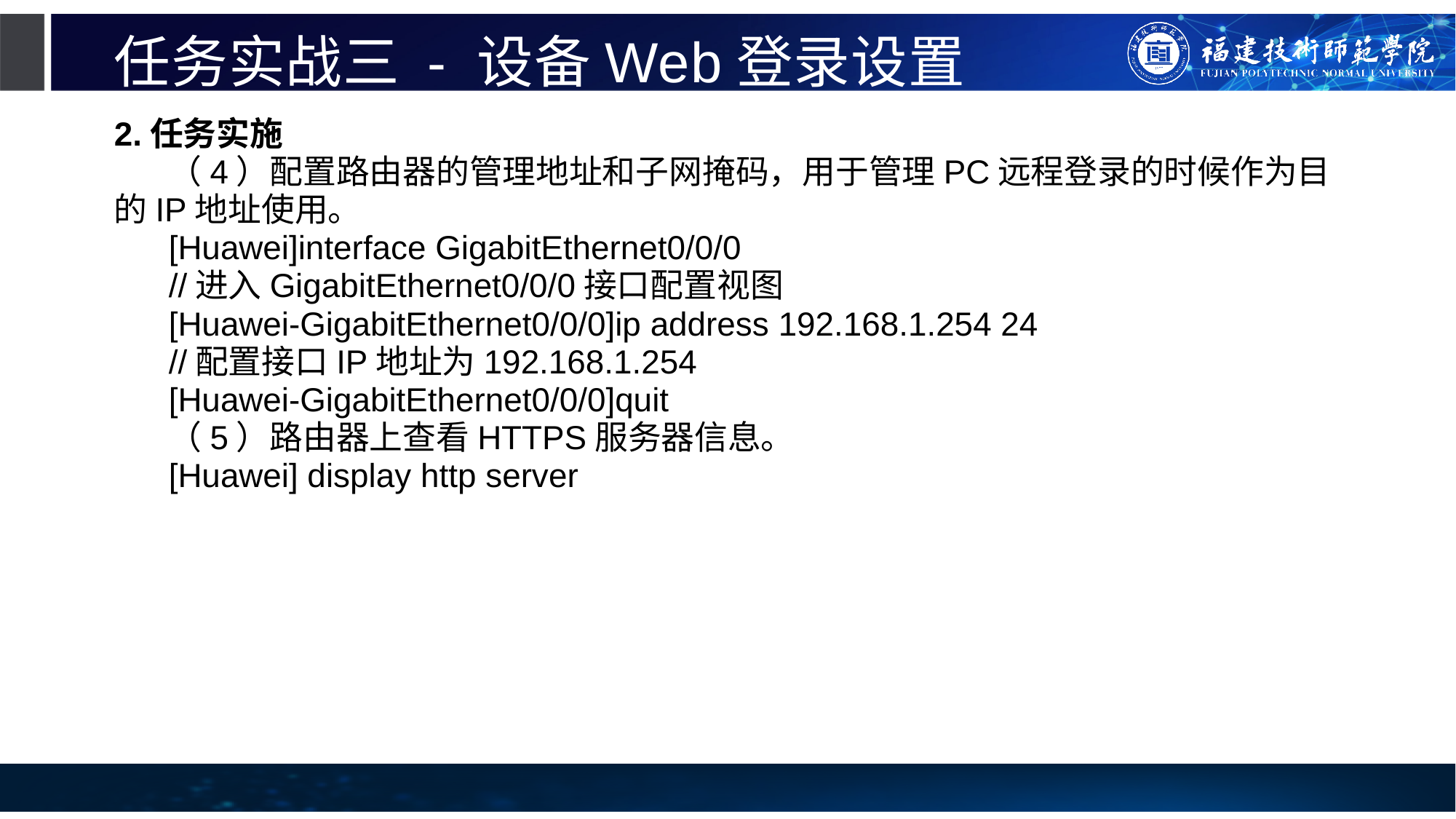

# 任务实战三 - 设备Web登录设置
2.任务实施
（4）配置路由器的管理地址和子网掩码，用于管理PC远程登录的时候作为目的IP地址使用。
[Huawei]interface GigabitEthernet0/0/0
//进入GigabitEthernet0/0/0接口配置视图
[Huawei-GigabitEthernet0/0/0]ip address 192.168.1.254 24
//配置接口IP地址为192.168.1.254
[Huawei-GigabitEthernet0/0/0]quit
（5）路由器上查看HTTPS服务器信息。
[Huawei] display http server